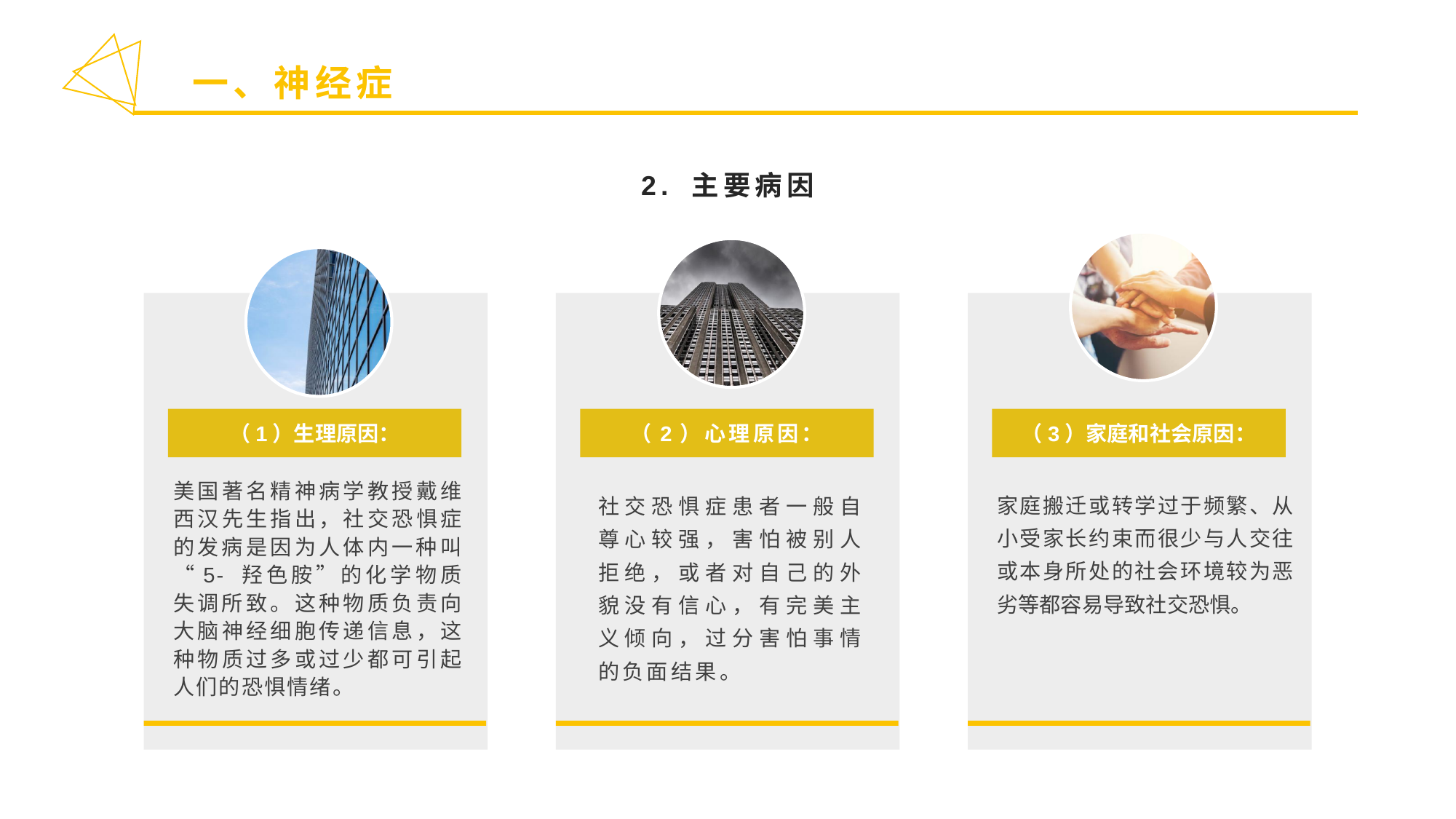

一、神经症
2. 主要病因

（1）生理原因：
（2）心理原因：
（3）家庭和社会原因：
美国著名精神病学教授戴维西汉先生指出，社交恐惧症的发病是因为人体内一种叫“5- 羟色胺”的化学物质失调所致。这种物质负责向大脑神经细胞传递信息，这种物质过多或过少都可引起人们的恐惧情绪。
社交恐惧症患者一般自尊心较强，害怕被别人拒绝，或者对自己的外貌没有信心，有完美主义倾向，过分害怕事情的负面结果。
家庭搬迁或转学过于频繁、从小受家长约束而很少与人交往或本身所处的社会环境较为恶劣等都容易导致社交恐惧。